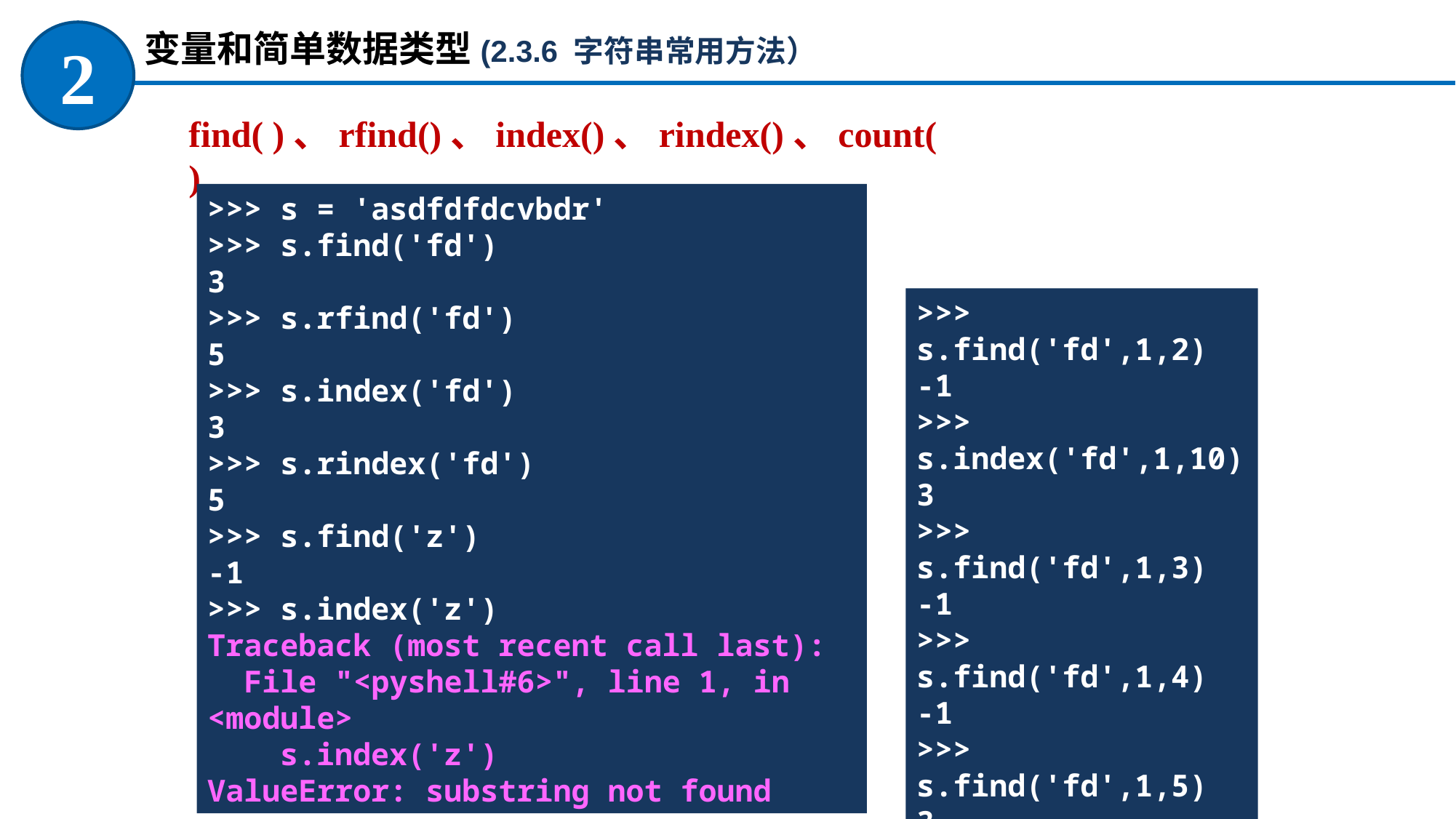

变量和简单数据类型(2.3.6 字符串常用方法）
2
find( )、rfind()、index()、rindex()、count()
>>> s = 'asdfdfdcvbdr'
>>> s.find('fd')
3
>>> s.rfind('fd')
5
>>> s.index('fd')
3
>>> s.rindex('fd')
5
>>> s.find('z')
-1
>>> s.index('z')
Traceback (most recent call last):
  File "<pyshell#6>", line 1, in <module>
    s.index('z')
ValueError: substring not found
>>> s.find('fd',1,2)
-1
>>> s.index('fd',1,10)
3
>>> s.find('fd',1,3)
-1
>>> s.find('fd',1,4)
-1
>>> s.find('fd',1,5)
3